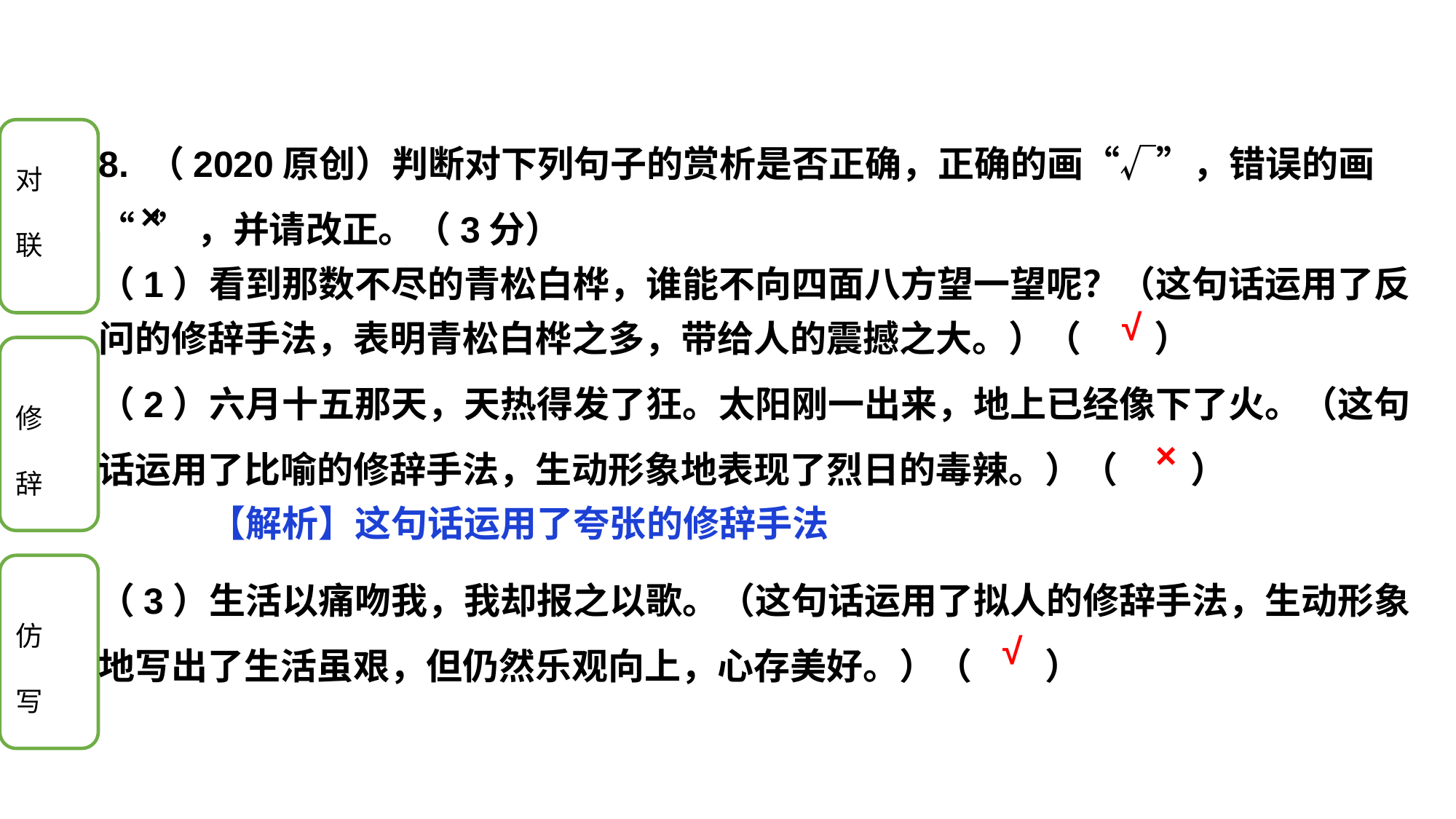

8. （2020原创）判断对下列句子的赏析是否正确，正确的画“√”，错误的画
“  ”，并请改正。（3分）
（1）看到那数不尽的青松白桦，谁能不向四面八方望一望呢？（这句话运用了反问的修辞手法，表明青松白桦之多，带给人的震撼之大。）（　　）
（2）六月十五那天，天热得发了狂。太阳刚一出来，地上已经像下了火。（这句话运用了比喻的修辞手法，生动形象地表现了烈日的毒辣。）（　　）

（3）生活以痛吻我，我却报之以歌。（这句话运用了拟人的修辞手法，生动形象地写出了生活虽艰，但仍然乐观向上，心存美好。）（　　）
×
√
×
【解析】这句话运用了夸张的修辞手法
√